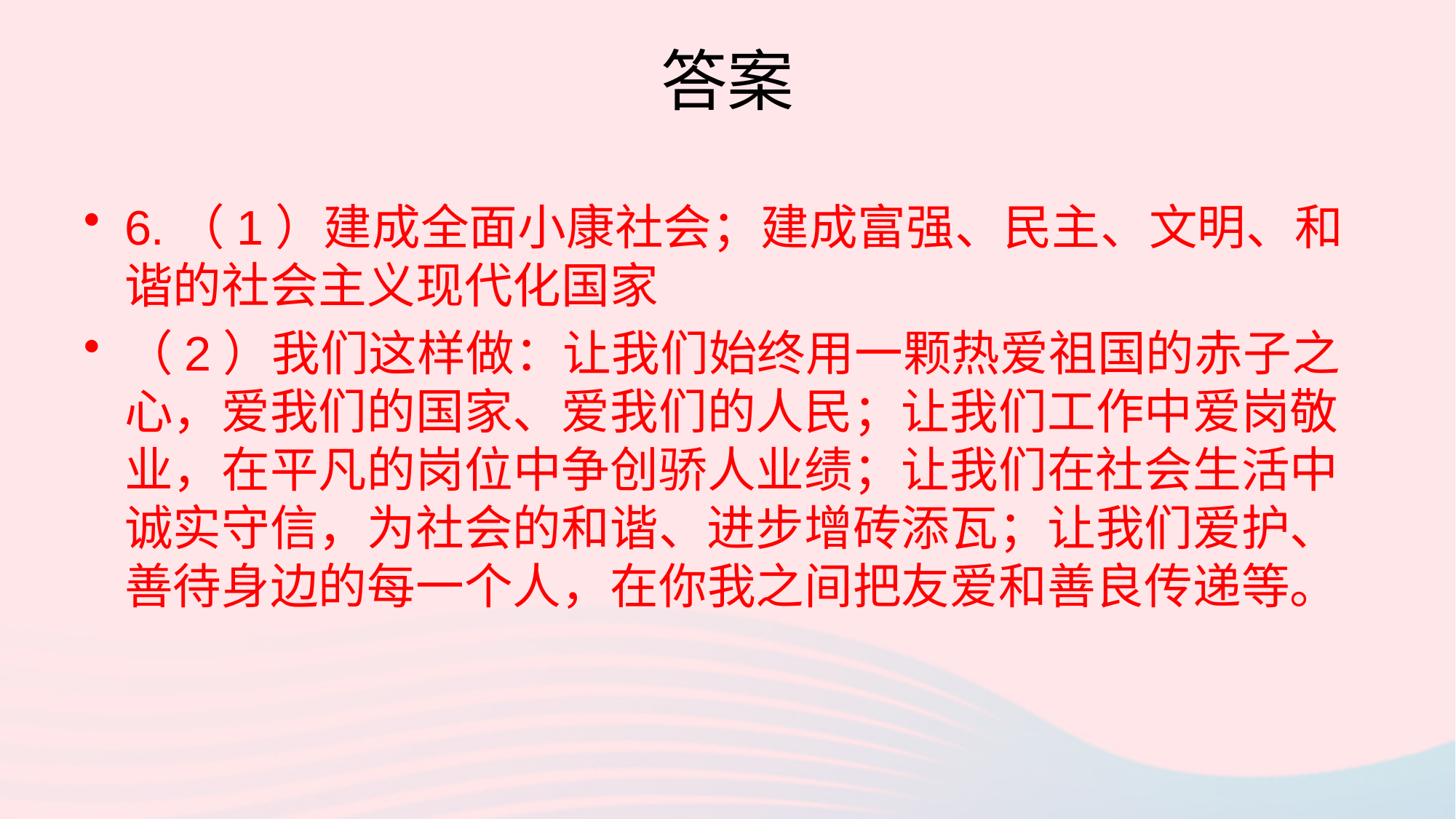

# 答案
6.（1）建成全面小康社会；建成富强、民主、文明、和谐的社会主义现代化国家
（2）我们这样做：让我们始终用一颗热爱祖国的赤子之心，爱我们的国家、爱我们的人民；让我们工作中爱岗敬业，在平凡的岗位中争创骄人业绩；让我们在社会生活中诚实守信，为社会的和谐、进步增砖添瓦；让我们爱护、善待身边的每一个人，在你我之间把友爱和善良传递等。